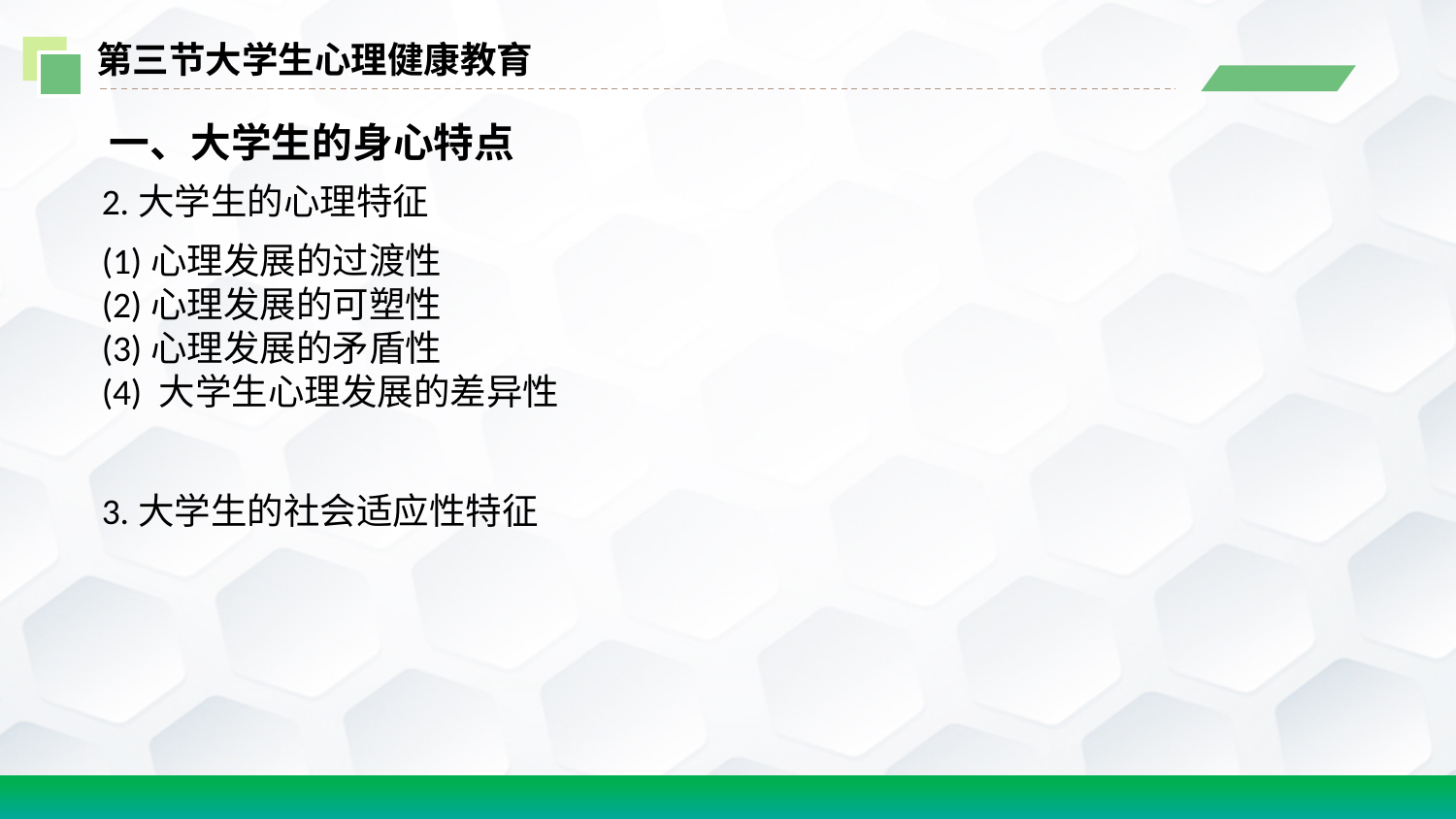

第三节大学生心理健康教育
 一、大学生的身心特点
2.大学生的心理特征
(1)心理发展的过渡性
(2)心理发展的可塑性
(3)心理发展的矛盾性
(4) 大学生心理发展的差异性
3.大学生的社会适应性特征